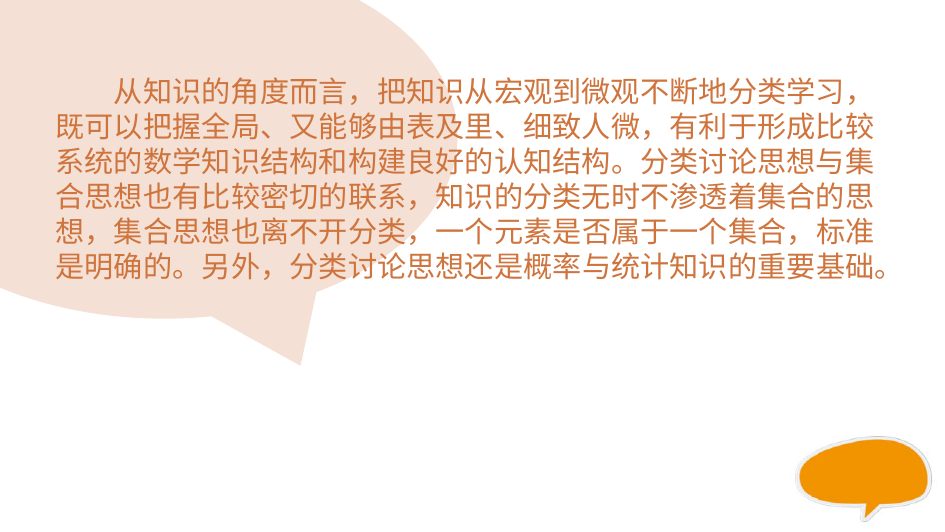

#

从知识的角度而言，把知识从宏观到微观不断地分类学习，既可以把握全局、又能够由表及里、细致人微，有利于形成比较系统的数学知识结构和构建良好的认知结构。分类讨论思想与集合思想也有比较密切的联系，知识的分类无时不渗透着集合的思想，集合思想也离不开分类，一个元素是否属于一个集合，标准是明确的。另外，分类讨论思想还是概率与统计知识的重要基础。